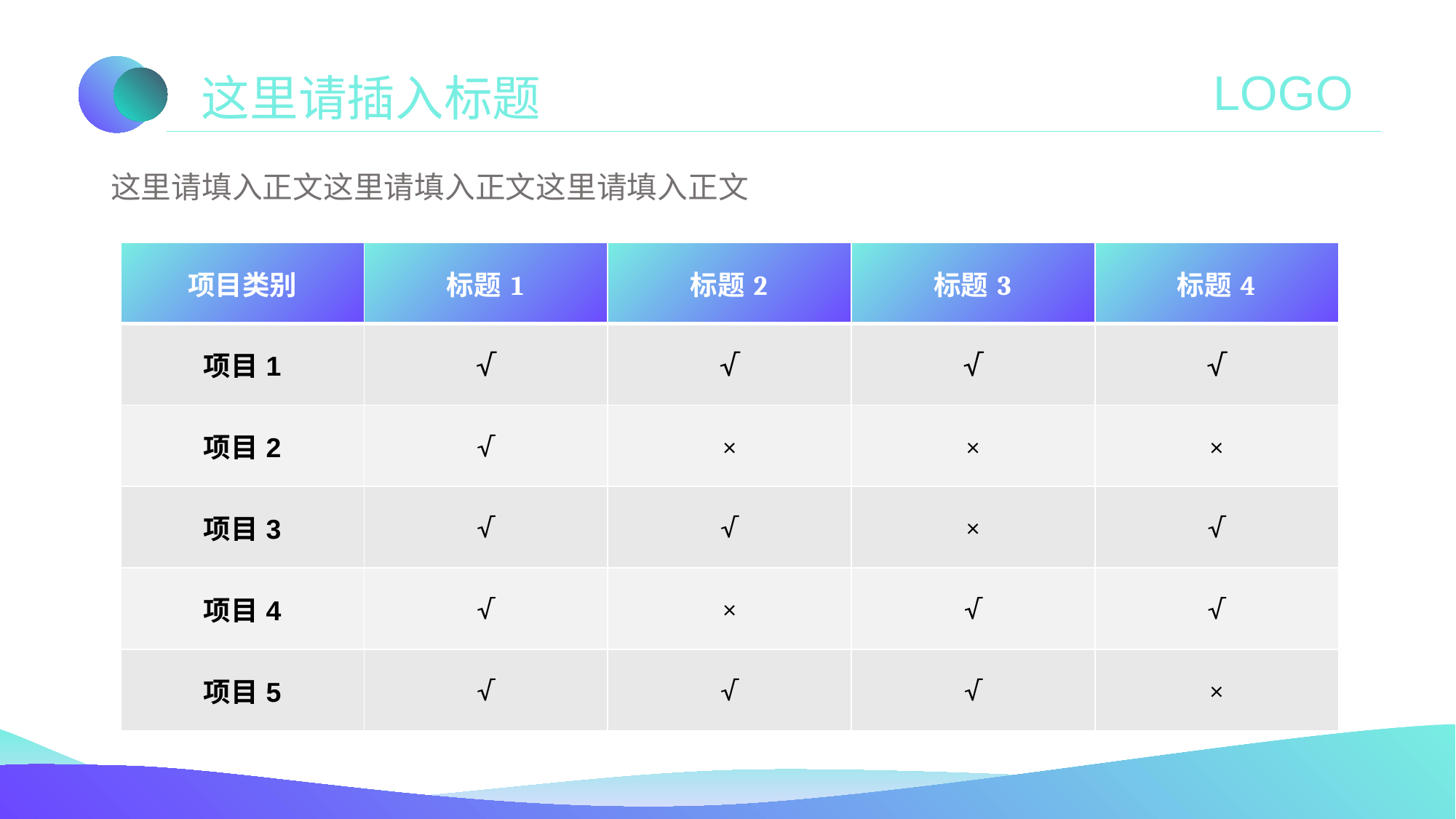

LOGO
这里请插入标题
这里请填入正文这里请填入正文这里请填入正文
| 项目类别 | 标题1 | 标题2 | 标题3 | 标题4 |
| --- | --- | --- | --- | --- |
| 项目1 | √ | √ | √ | √ |
| 项目2 | √ | × | × | × |
| 项目3 | √ | √ | × | √ |
| 项目4 | √ | × | √ | √ |
| 项目5 | √ | √ | √ | × |